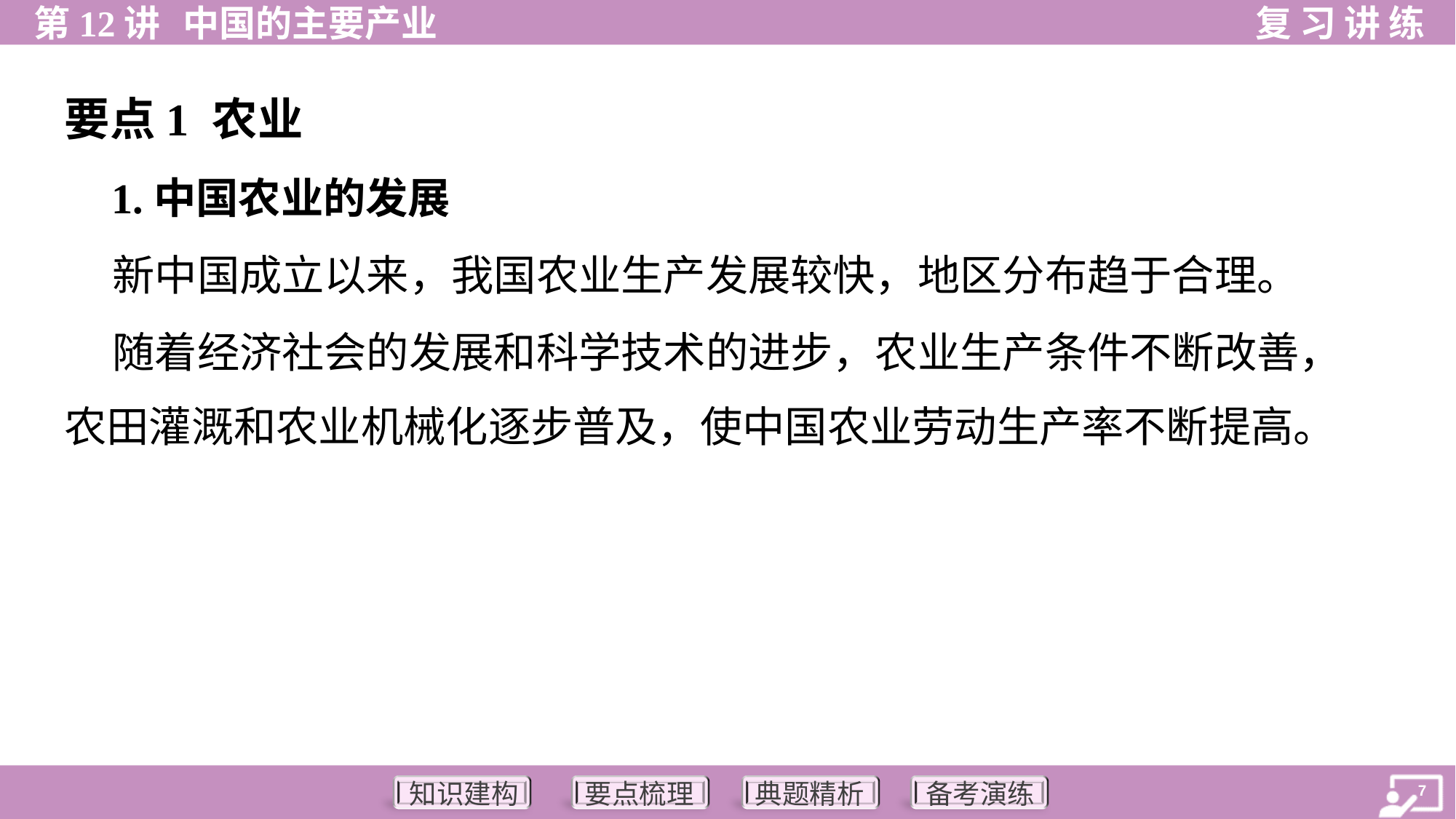

要点1 农业
    1.中国农业的发展
    新中国成立以来，我国农业生产发展较快，地区分布趋于合理。
    随着经济社会的发展和科学技术的进步，农业生产条件不断改善，
农田灌溉和农业机械化逐步普及，使中国农业劳动生产率不断提高。